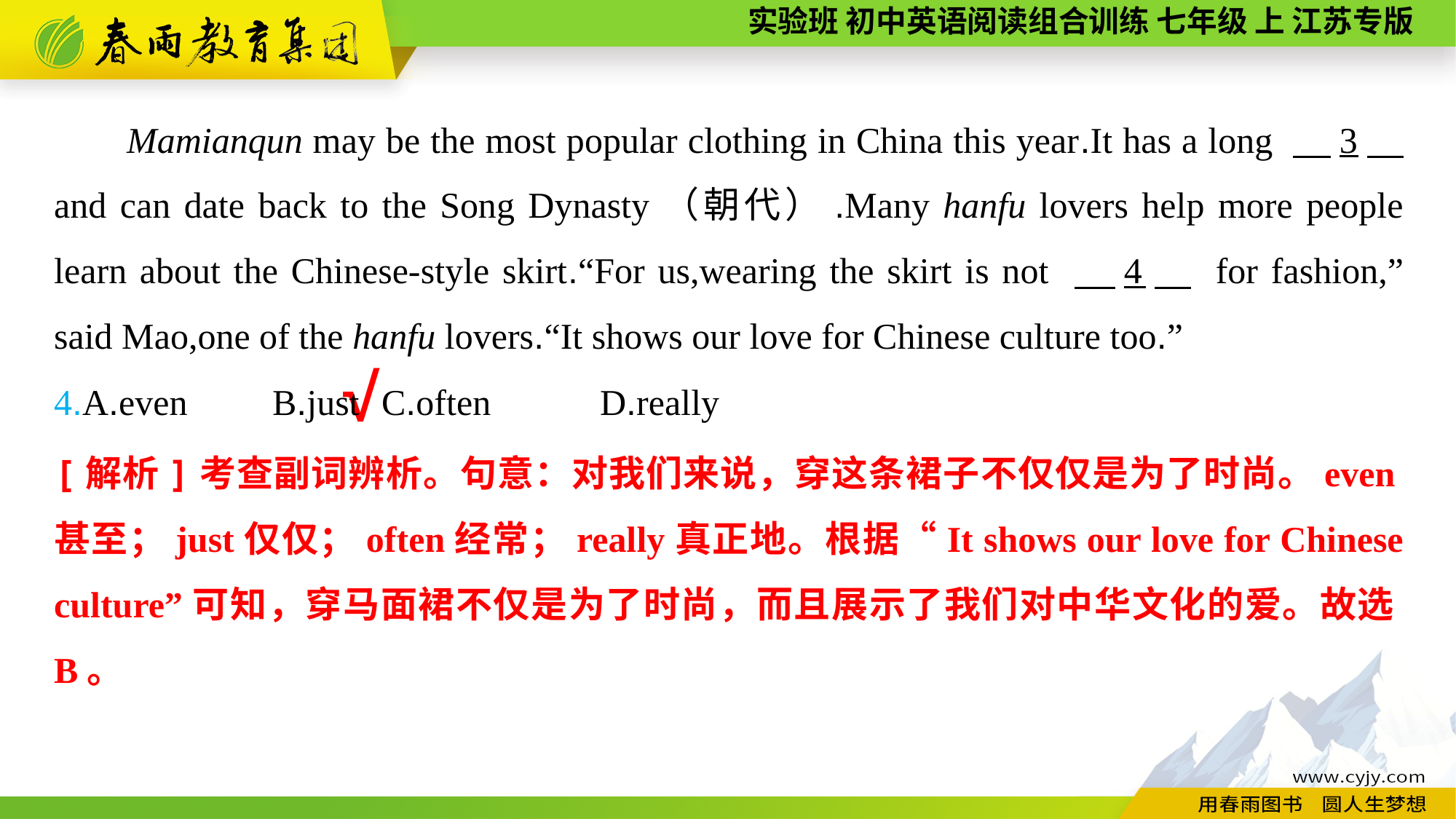

Mamianqun may be the most popular clothing in China this year.It has a long 　3　 and can date back to the Song Dynasty（朝代）.Many hanfu lovers help more people learn about the Chinese-style skirt.“For us,wearing the skirt is not 　4　 for fashion,” said Mao,one of the hanfu lovers.“It shows our love for Chinese culture too.”
4.A.even	B.just	C.often	D.really
√
[解析]考查副词辨析。句意：对我们来说，穿这条裙子不仅仅是为了时尚。even甚至；just仅仅；often经常；really真正地。根据“It shows our love for Chinese culture”可知，穿马面裙不仅是为了时尚，而且展示了我们对中华文化的爱。故选B。